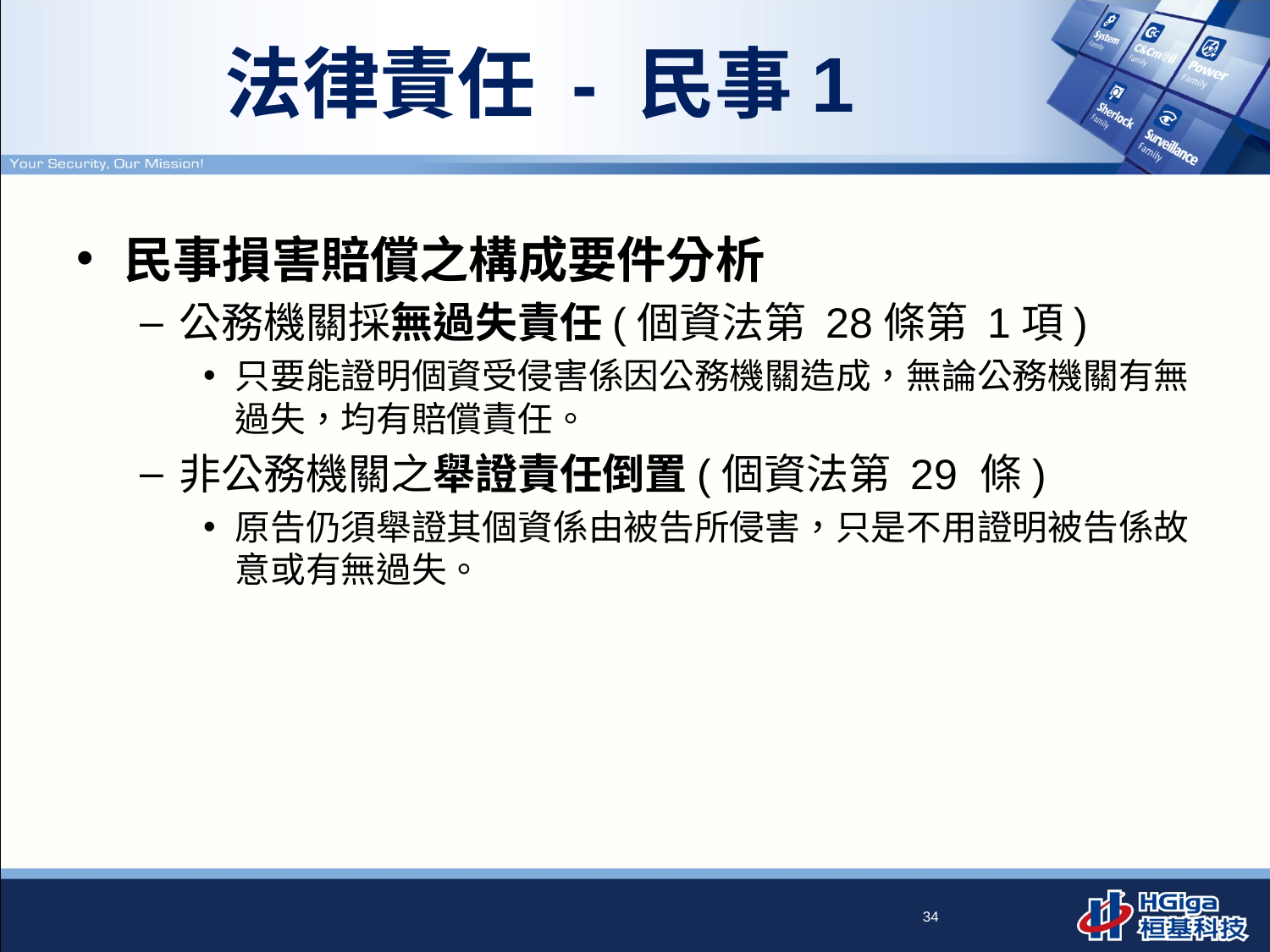

# 法律責任 - 民事1
民事損害賠償之構成要件分析
公務機關採無過失責任(個資法第 28條第 1項)
只要能證明個資受侵害係因公務機關造成，無論公務機關有無過失，均有賠償責任。
非公務機關之舉證責任倒置(個資法第 29 條)
原告仍須舉證其個資係由被告所侵害，只是不用證明被告係故意或有無過失。

34